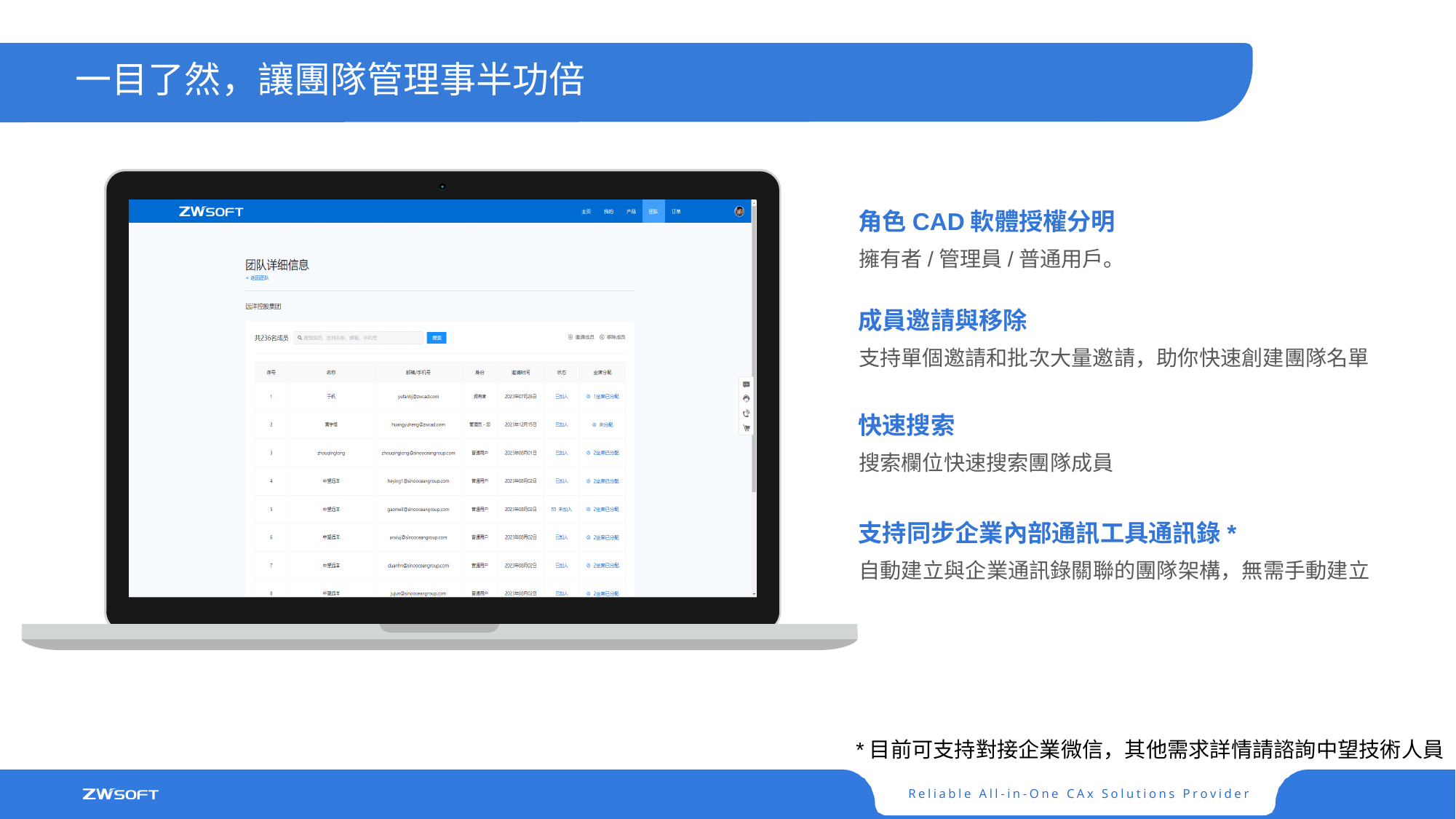

一目了然，讓團隊管理事半功倍

58%
185,258 View
90%
850,258 View

角色CAD軟體授權分明
擁有者/管理員/普通用戶。
成員邀請與移除
支持單個邀請和批次大量邀請，助你快速創建團隊名單
快速搜索
搜索欄位快速搜索團隊成員
支持同步企業內部通訊工具通訊錄*
自動建立與企業通訊錄關聯的團隊架構，無需手動建立
*目前可支持對接企業微信，其他需求詳情請諮詢中望技術人員